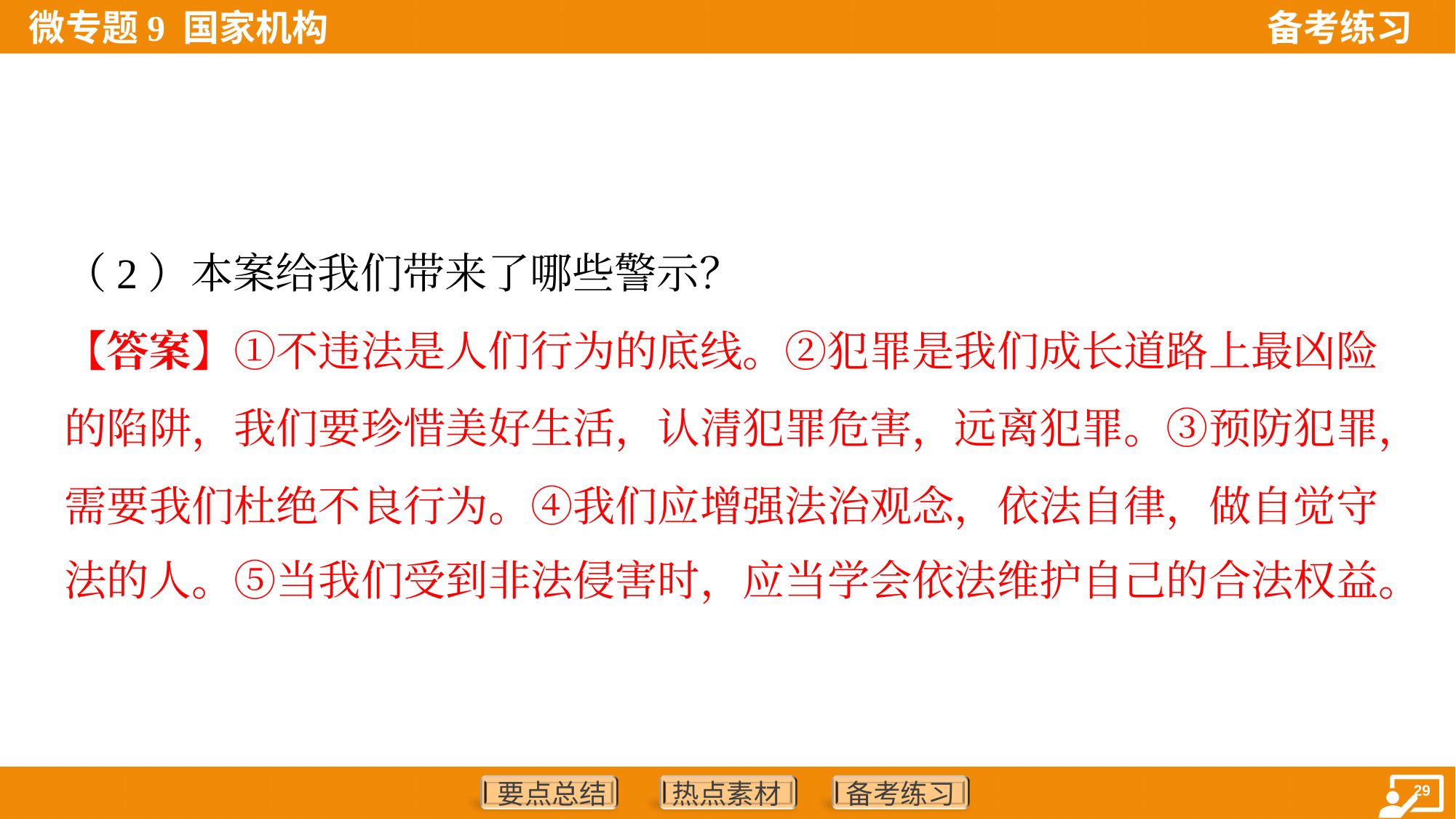

（2）本案给我们带来了哪些警示？
【答案】①不违法是人们行为的底线。②犯罪是我们成长道路上最凶险
的陷阱，我们要珍惜美好生活，认清犯罪危害，远离犯罪。③预防犯罪，
需要我们杜绝不良行为。④我们应增强法治观念，依法自律，做自觉守
法的人。⑤当我们受到非法侵害时，应当学会依法维护自己的合法权益。